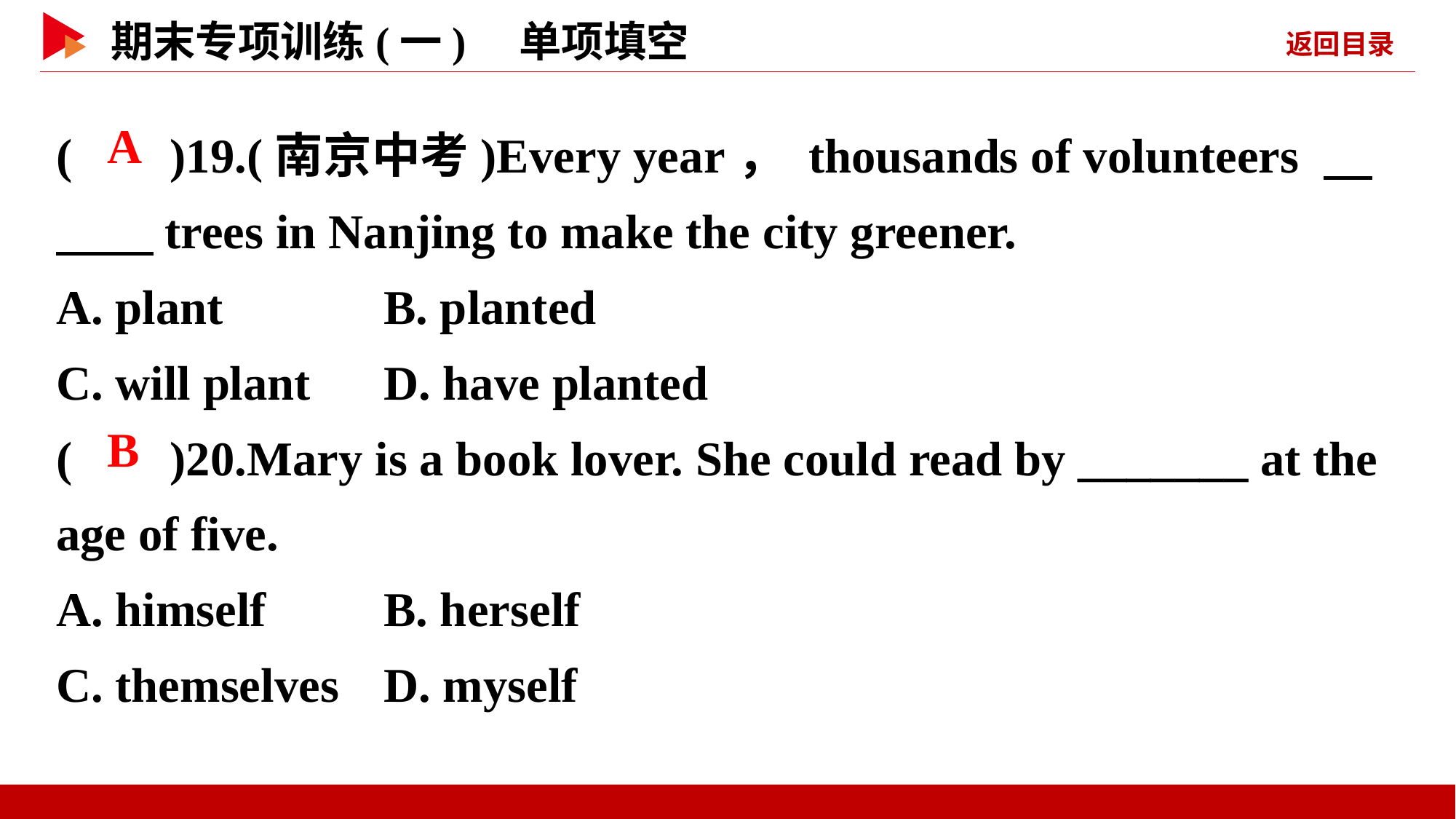

(        )19.(南京中考)Every year， thousands of volunteers 　　　trees in Nanjing to make the city greener.
A. plant        	B. planted
C. will plant	D. have planted
(        )20.Mary is a book lover. She could read by _______ at the age of five.
A. himself 	B. herself
C. themselves	D. myself
   A
   B